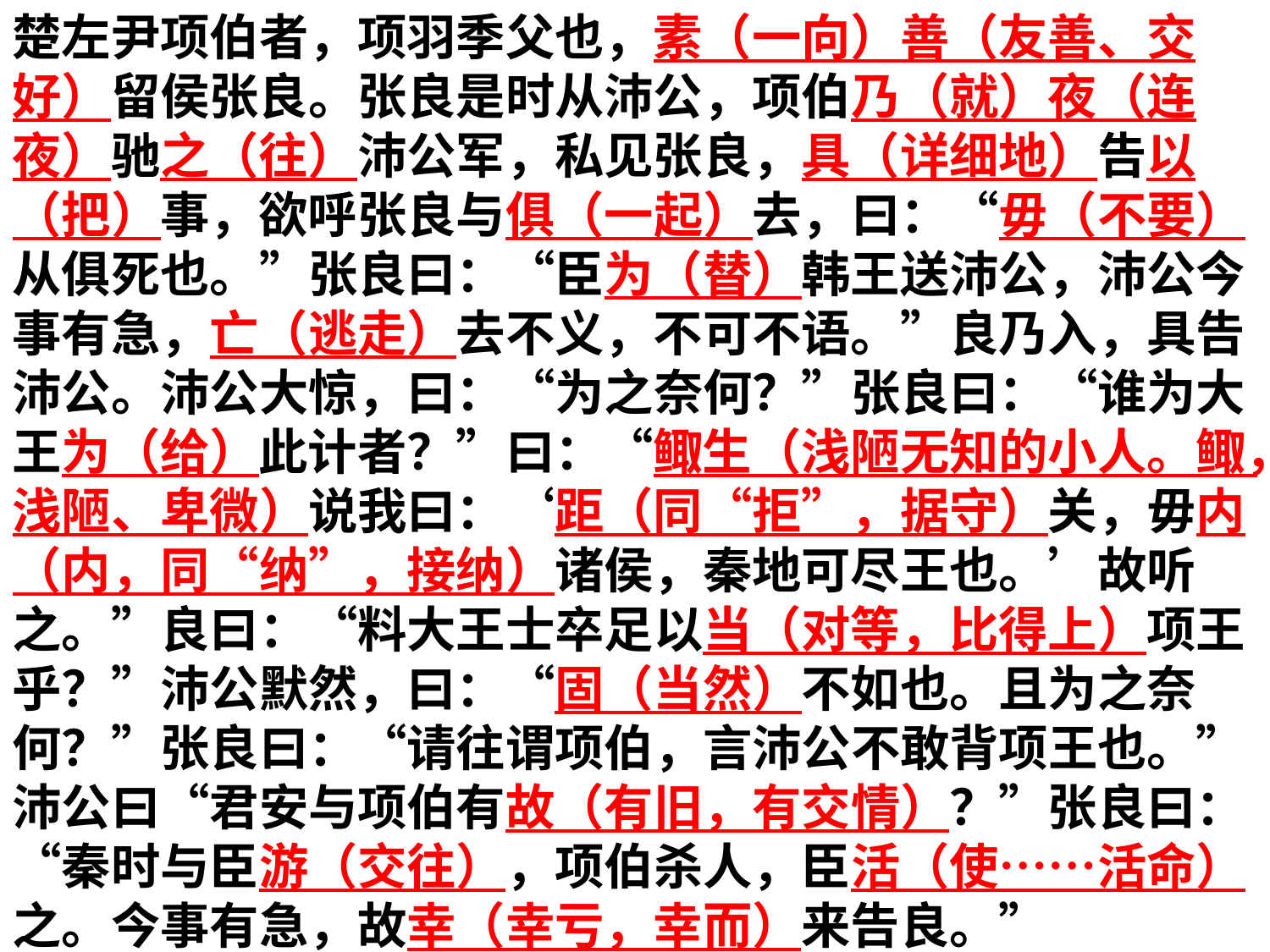

楚左尹项伯者，项羽季父也，素（一向）善（友善、交好）留侯张良。张良是时从沛公，项伯乃（就）夜（连夜）驰之（往）沛公军，私见张良，具（详细地）告以（把）事，欲呼张良与俱（一起）去，曰：“毋（不要）从俱死也。”张良曰：“臣为（替）韩王送沛公，沛公今事有急，亡（逃走）去不义，不可不语。”良乃入，具告沛公。沛公大惊，曰：“为之奈何？”张良曰：“谁为大王为（给）此计者？”曰：“鲰生（浅陋无知的小人。鲰，浅陋、卑微）说我曰：‘距（同“拒”，据守）关，毋内（内，同“纳”，接纳）诸侯，秦地可尽王也。’故听之。”良曰：“料大王士卒足以当（对等，比得上）项王乎？”沛公默然，曰：“固（当然）不如也。且为之奈何？”张良曰：“请往谓项伯，言沛公不敢背项王也。”沛公曰“君安与项伯有故（有旧，有交情）？”张良曰：“秦时与臣游（交往），项伯杀人，臣活（使……活命）之。今事有急，故幸（幸亏，幸而）来告良。”